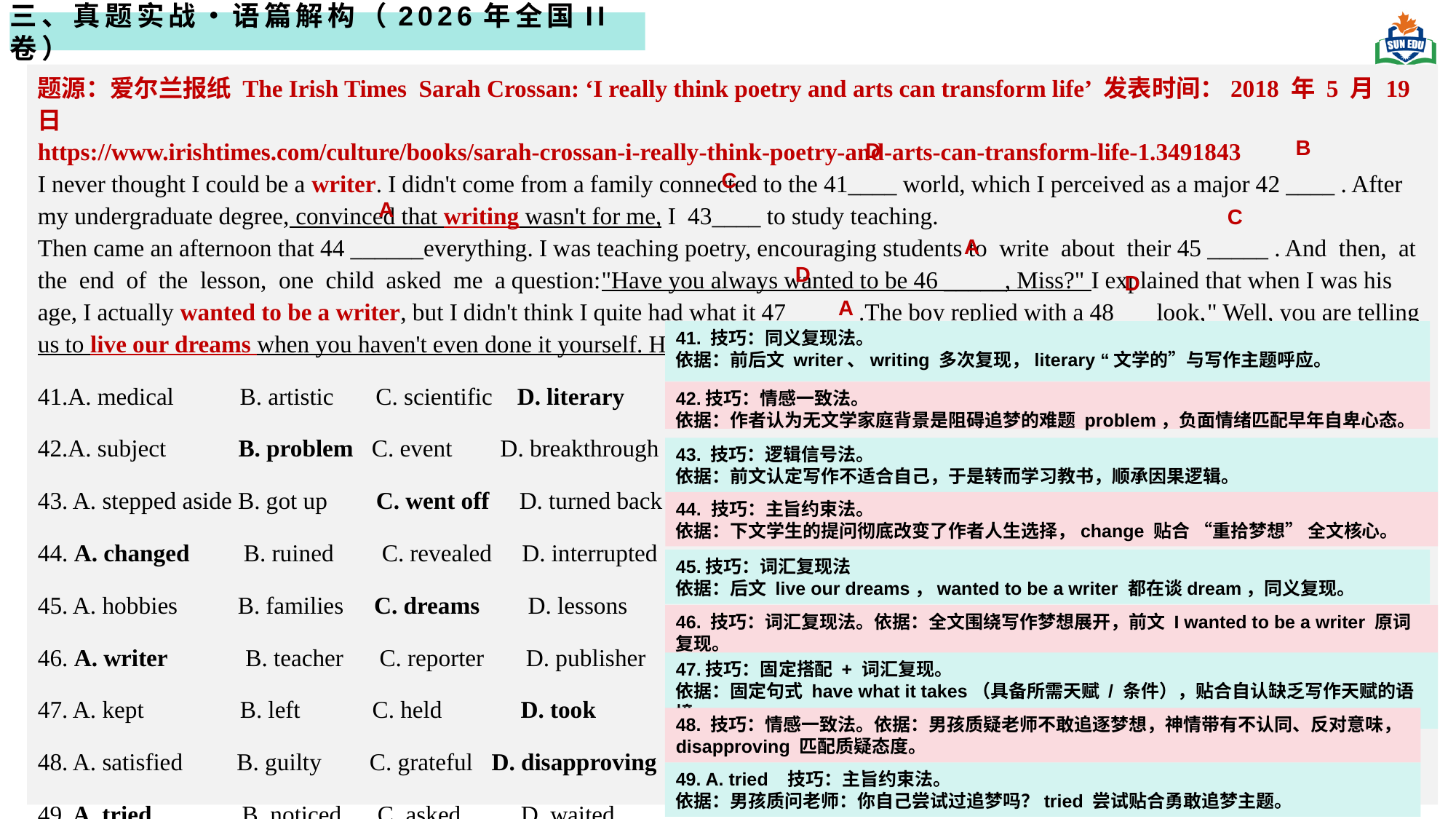

三、真题实战・语篇解构（2026年全国II卷）
题源：爱尔兰报纸 The Irish Times  Sarah Crossan: ‘I really think poetry and arts can transform life’ 发表时间：2018 年 5 月 19 日
https://www.irishtimes.com/culture/books/sarah-crossan-i-really-think-poetry-and-arts-can-transform-life-1.3491843
I never thought I could be a writer. I didn't come from a family connected to the 41____ world, which I perceived as a major 42 ____ . After my undergraduate degree, convinced that writing wasn't for me, I  43____ to study teaching.
Then came an afternoon that 44 ______everything. I was teaching poetry, encouraging students to  write  about  their 45 _____ . And  then,  at  the  end  of  the  lesson,  one  child  asked  me  a question:"Have you always wanted to be 46 _____, Miss?" I explained that when I was his age, I actually wanted to be a writer, but I didn't think I quite had what it 47 _____ .The boy replied with a 48___ look," Well, you are telling us to live our dreams when you haven't even done it yourself. Have you even 49_____?”
41.A. medical           B. artistic       C. scientific    D. literary
42.A. subject            B. problem   C. event        D. breakthrough
43. A. stepped aside B. got up        C. went off     D. turned back
44. A. changed         B. ruined        C. revealed     D. interrupted
45. A. hobbies          B. families     C. dreams        D. lessons
46. A. writer             B. teacher      C. reporter       D. publisher
47. A. kept                B. left            C. held             D. took
48. A. satisfied         B. guilty        C. grateful   D. disapproving
49. A. tried               B. noticed      C. asked          D. waited

B
D
C
A
C
A
D
D
A
41. 技巧：同义复现法。
依据：前后文 writer、writing 多次复现，literary “文学的”与写作主题呼应。
42.技巧：情感一致法。
依据：作者认为无文学家庭背景是阻碍追梦的难题 problem，负面情绪匹配早年自卑心态。
43. 技巧：逻辑信号法。
依据：前文认定写作不适合自己，于是转而学习教书，顺承因果逻辑。
44. 技巧：主旨约束法。
依据：下文学生的提问彻底改变了作者人生选择，change 贴合 “重拾梦想” 全文核心。
45.技巧：词汇复现法
依据：后文 live our dreams，wanted to be a writer 都在谈dream，同义复现。
46. 技巧：词汇复现法。依据：全文围绕写作梦想展开，前文 I wanted to be a writer 原词复现。
47.技巧：固定搭配 + 词汇复现。
依据：固定句式 have what it takes（具备所需天赋 / 条件），贴合自认缺乏写作天赋的语境。
48. 技巧：情感一致法。依据：男孩质疑老师不敢追逐梦想，神情带有不认同、反对意味，disapproving 匹配质疑态度。
49. A. tried   技巧：主旨约束法。
依据：男孩质问老师：你自己尝试过追梦吗？tried 尝试贴合勇敢追梦主题。